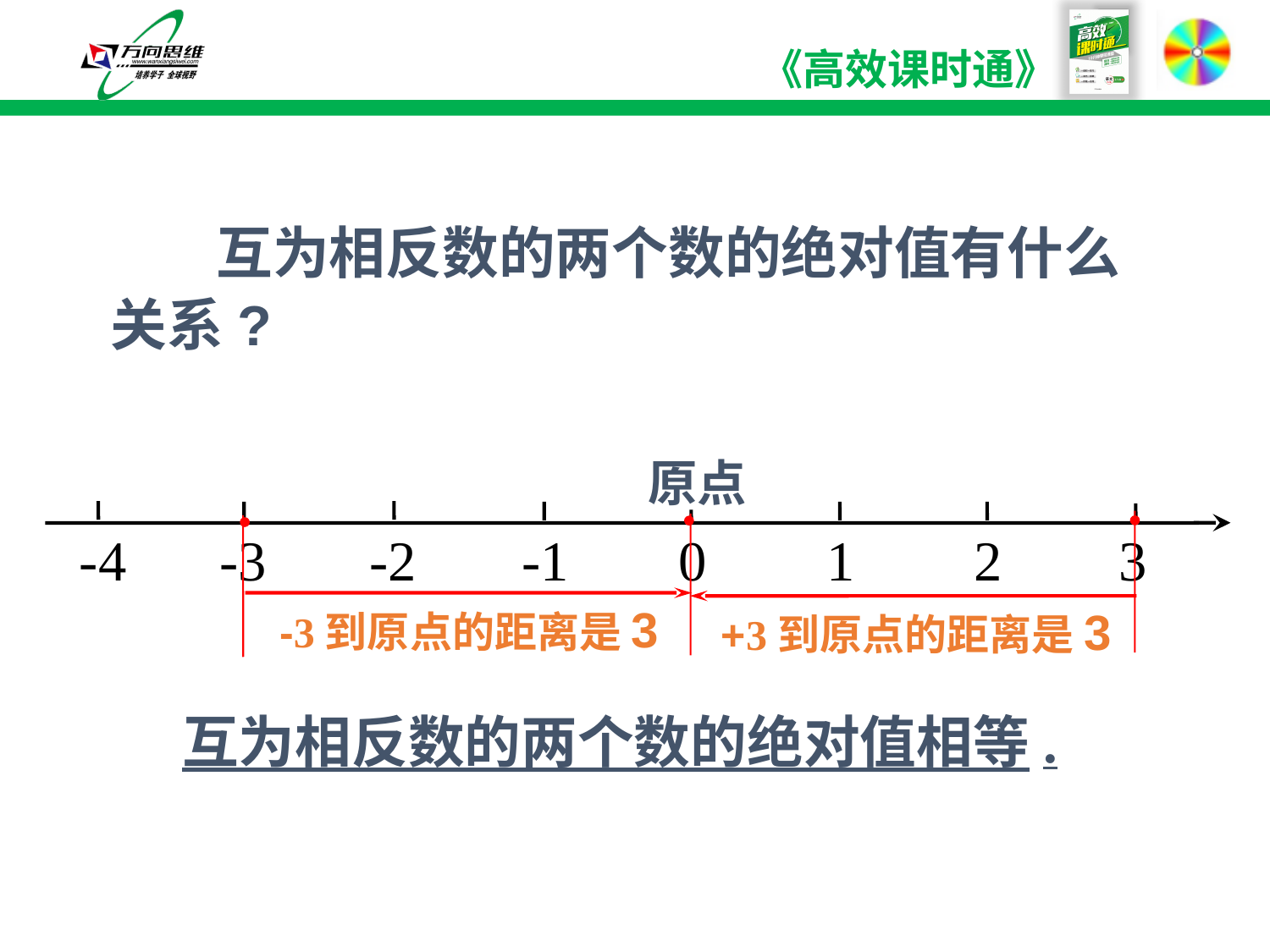

互为相反数的两个数的绝对值有什么关系?
原点

-4

-2

-3

-1

1

2

3

0

-3到原点的距离是3

+3到原点的距离是3

互为相反数的两个数的绝对值相等.